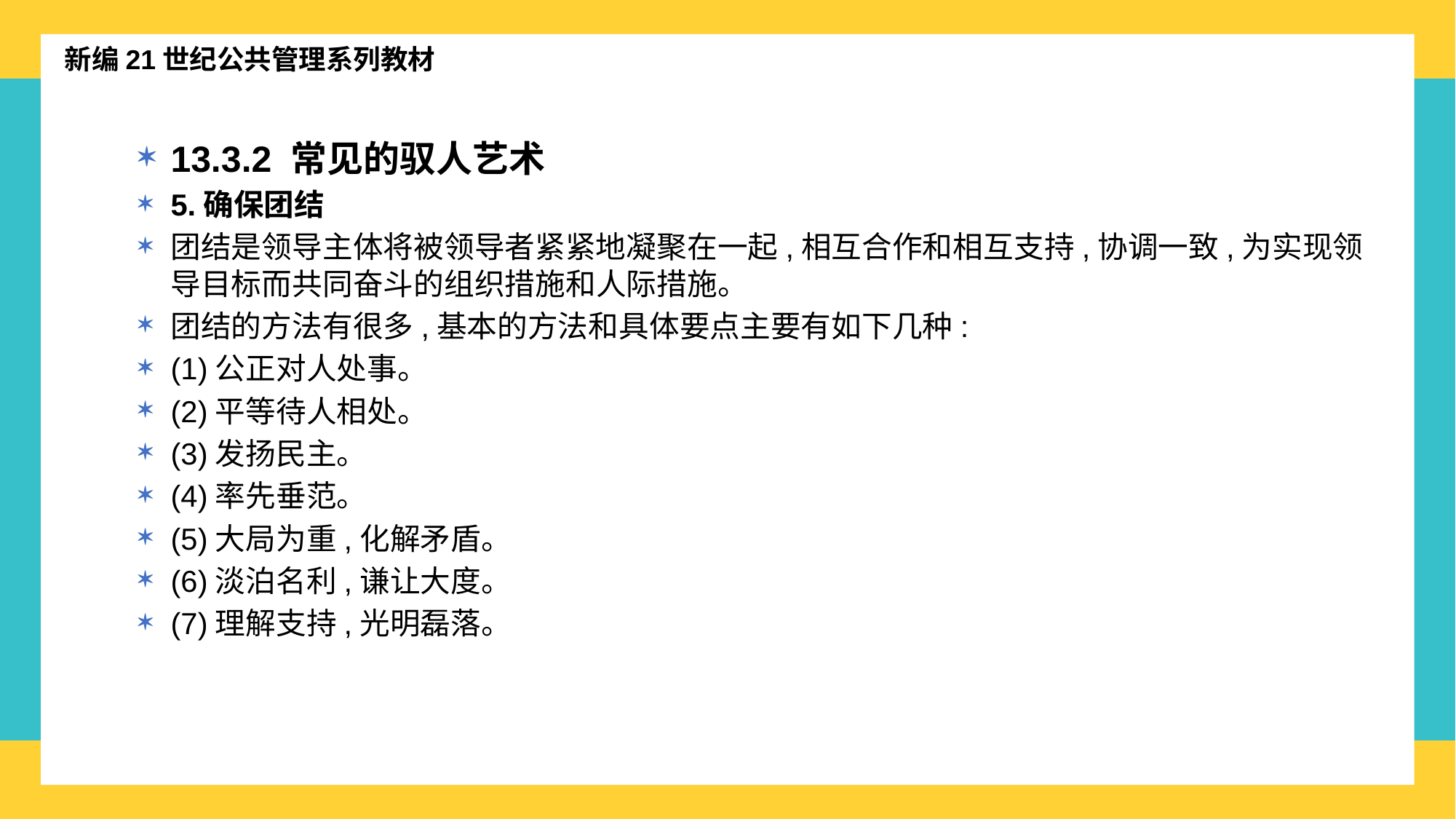

新编21世纪公共管理系列教材
13.3.2 常见的驭人艺术
5.确保团结
团结是领导主体将被领导者紧紧地凝聚在一起,相互合作和相互支持,协调一致,为实现领导目标而共同奋斗的组织措施和人际措施。
团结的方法有很多,基本的方法和具体要点主要有如下几种:
(1)公正对人处事。
(2)平等待人相处。
(3)发扬民主。
(4)率先垂范。
(5)大局为重,化解矛盾。
(6)淡泊名利,谦让大度。
(7)理解支持,光明磊落。